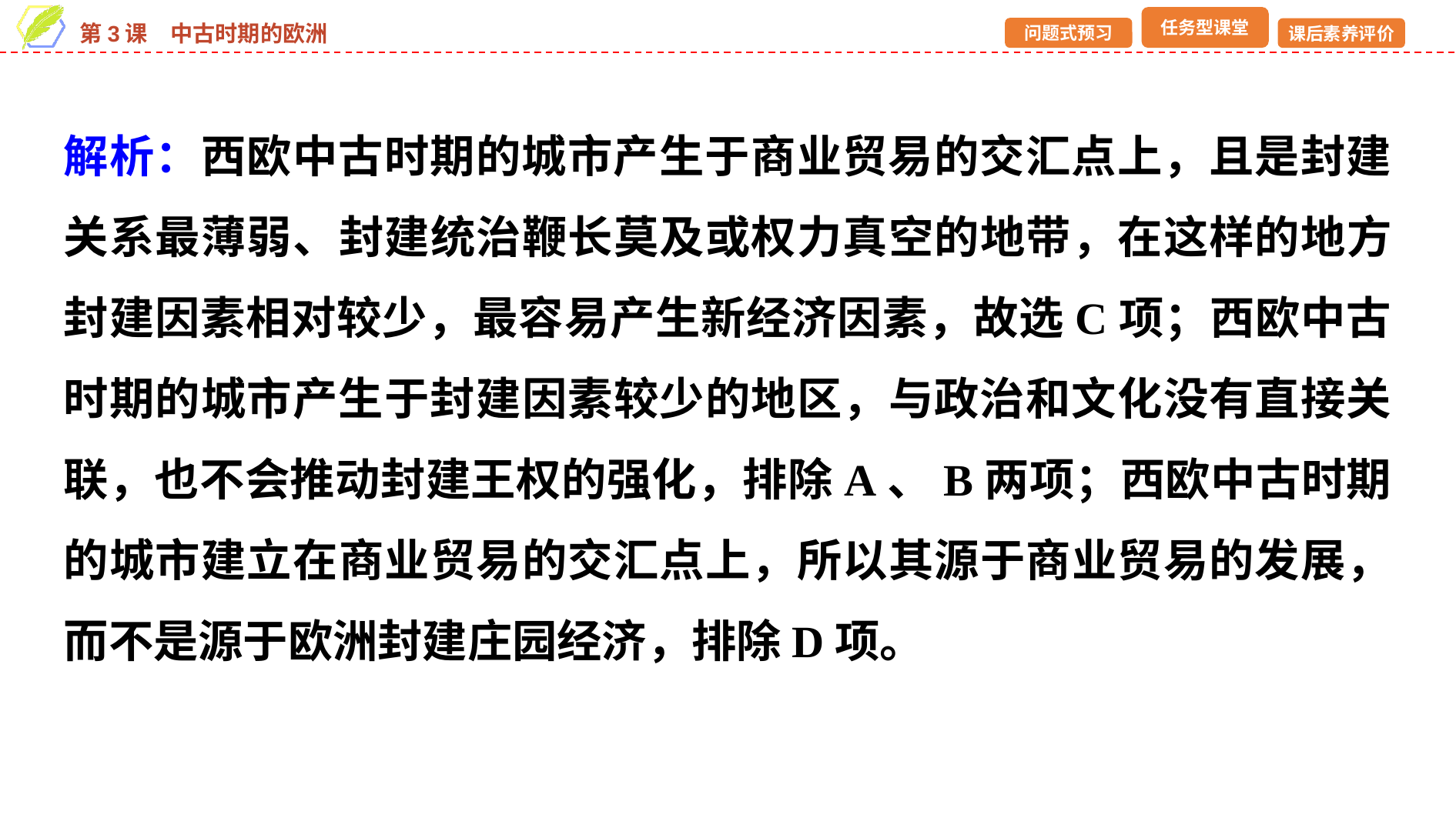

解析：西欧中古时期的城市产生于商业贸易的交汇点上，且是封建关系最薄弱、封建统治鞭长莫及或权力真空的地带，在这样的地方封建因素相对较少，最容易产生新经济因素，故选C项；西欧中古时期的城市产生于封建因素较少的地区，与政治和文化没有直接关联，也不会推动封建王权的强化，排除A、B两项；西欧中古时期的城市建立在商业贸易的交汇点上，所以其源于商业贸易的发展，而不是源于欧洲封建庄园经济，排除D项。